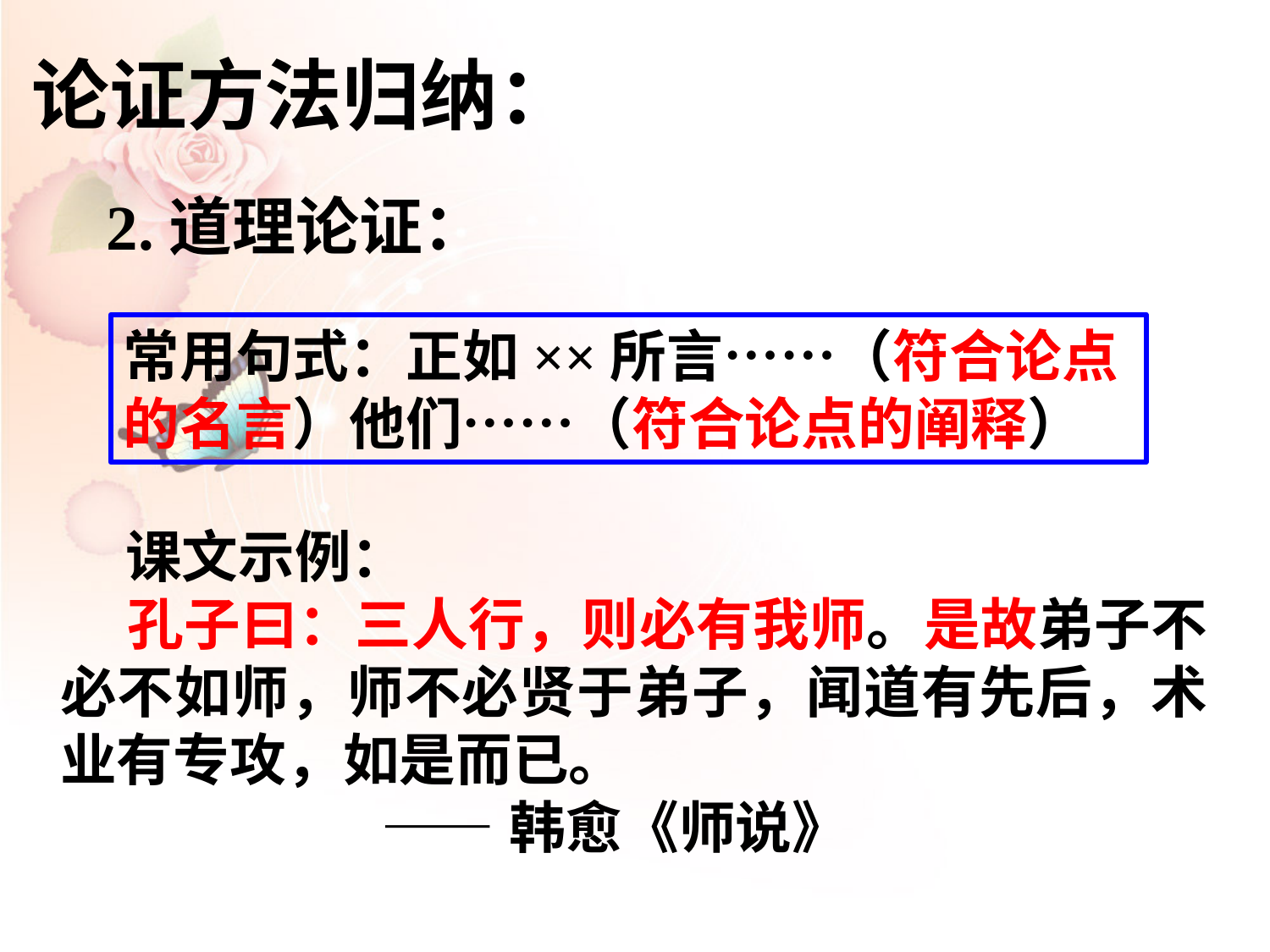

论证方法归纳：
2.道理论证：
常用句式：正如××所言……（符合论点的名言）他们……（符合论点的阐释）
    课文示例：
    孔子曰：三人行，则必有我师。是故弟子不必不如师，师不必贤于弟子，闻道有先后，术业有专攻，如是而已。
                         ——韩愈《师说》